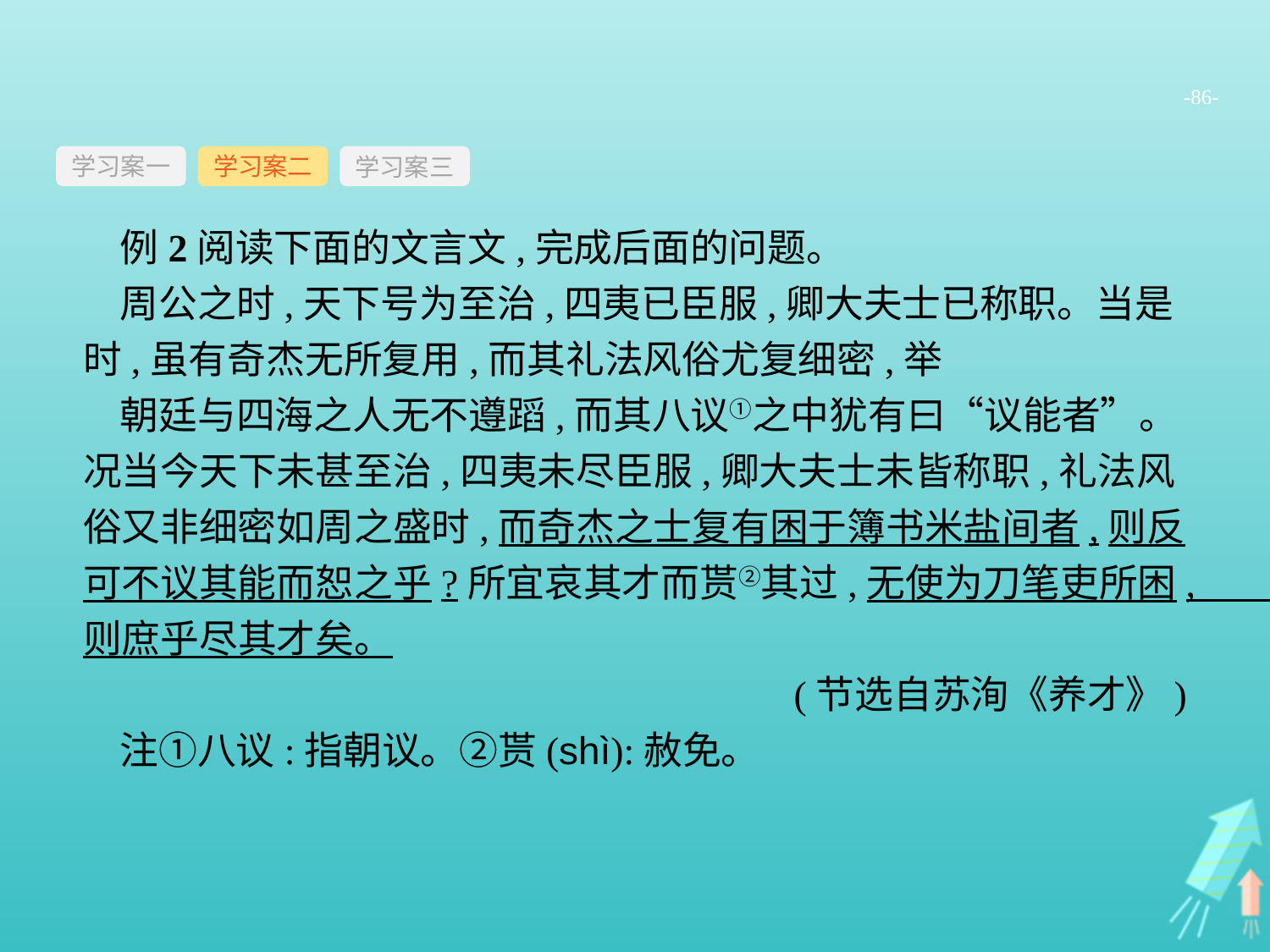

-86-
学习案一
学习案三
学习案二
例2阅读下面的文言文,完成后面的问题。
周公之时,天下号为至治,四夷已臣服,卿大夫士已称职。当是时,虽有奇杰无所复用,而其礼法风俗尤复细密,举
朝廷与四海之人无不遵蹈,而其八议①之中犹有曰“议能者”。况当今天下未甚至治,四夷未尽臣服,卿大夫士未皆称职,礼法风俗又非细密如周之盛时,而奇杰之士复有困于簿书米盐间者,则反可不议其能而恕之乎?所宜哀其才而贳②其过,无使为刀笔吏所困,则庶乎尽其才矣。
(节选自苏洵《养才》)
注①八议:指朝议。②贳(shì):赦免。